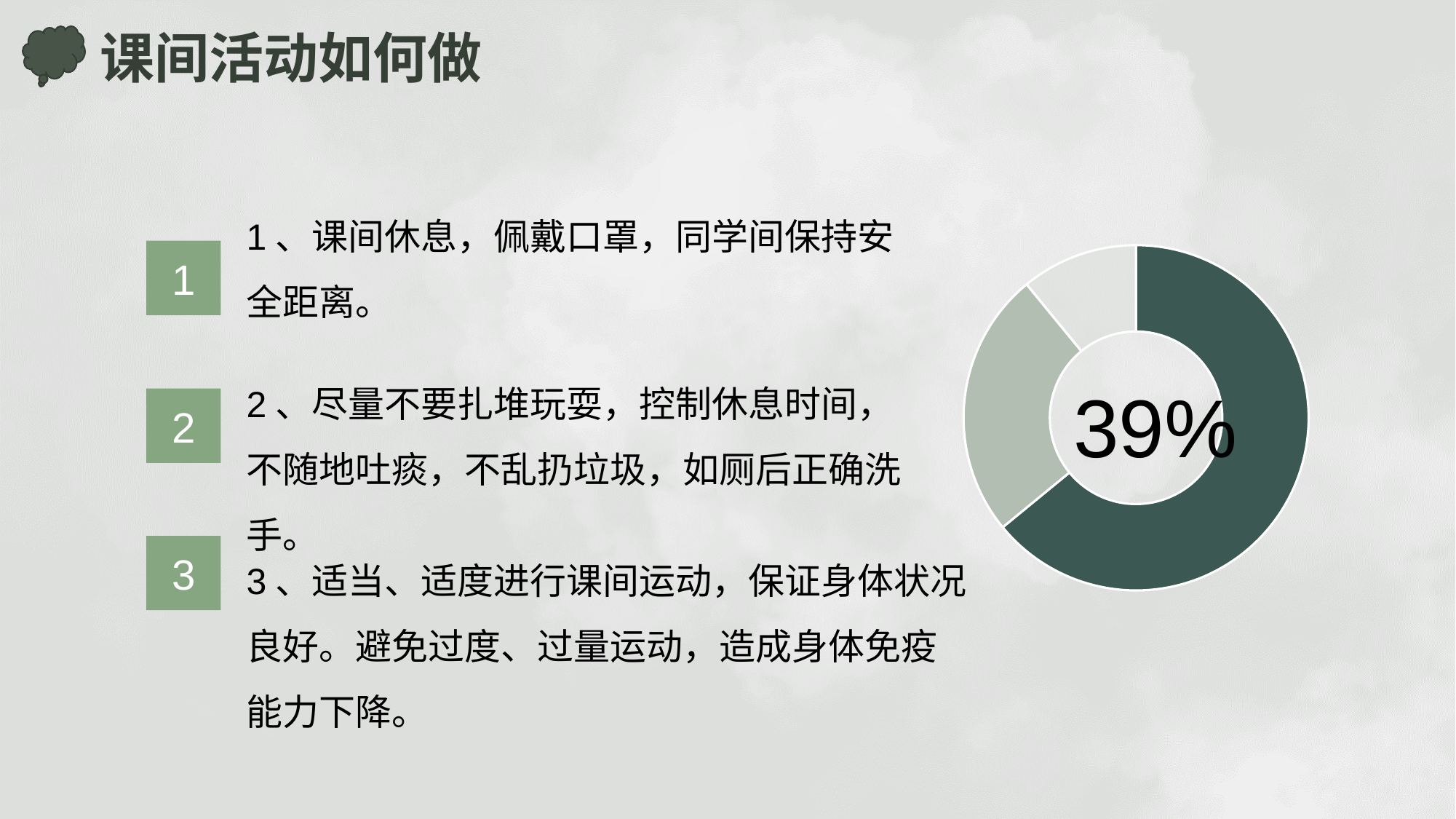

课间活动如何做

1、课间休息，佩戴口罩，同学间保持安全距离。

### Chart

| Category | 销售额 |
|---|---|
| 第一季度 | 8.2 |
| 第二季度 | 3.2 |
| 第三季度 | 1.4 |
1
2、尽量不要扎堆玩耍，控制休息时间，不随地吐痰，不乱扔垃圾，如厕后正确洗手。
39%
2
3、适当、适度进行课间运动，保证身体状况良好。避免过度、过量运动，造成身体免疫能力下降。
3